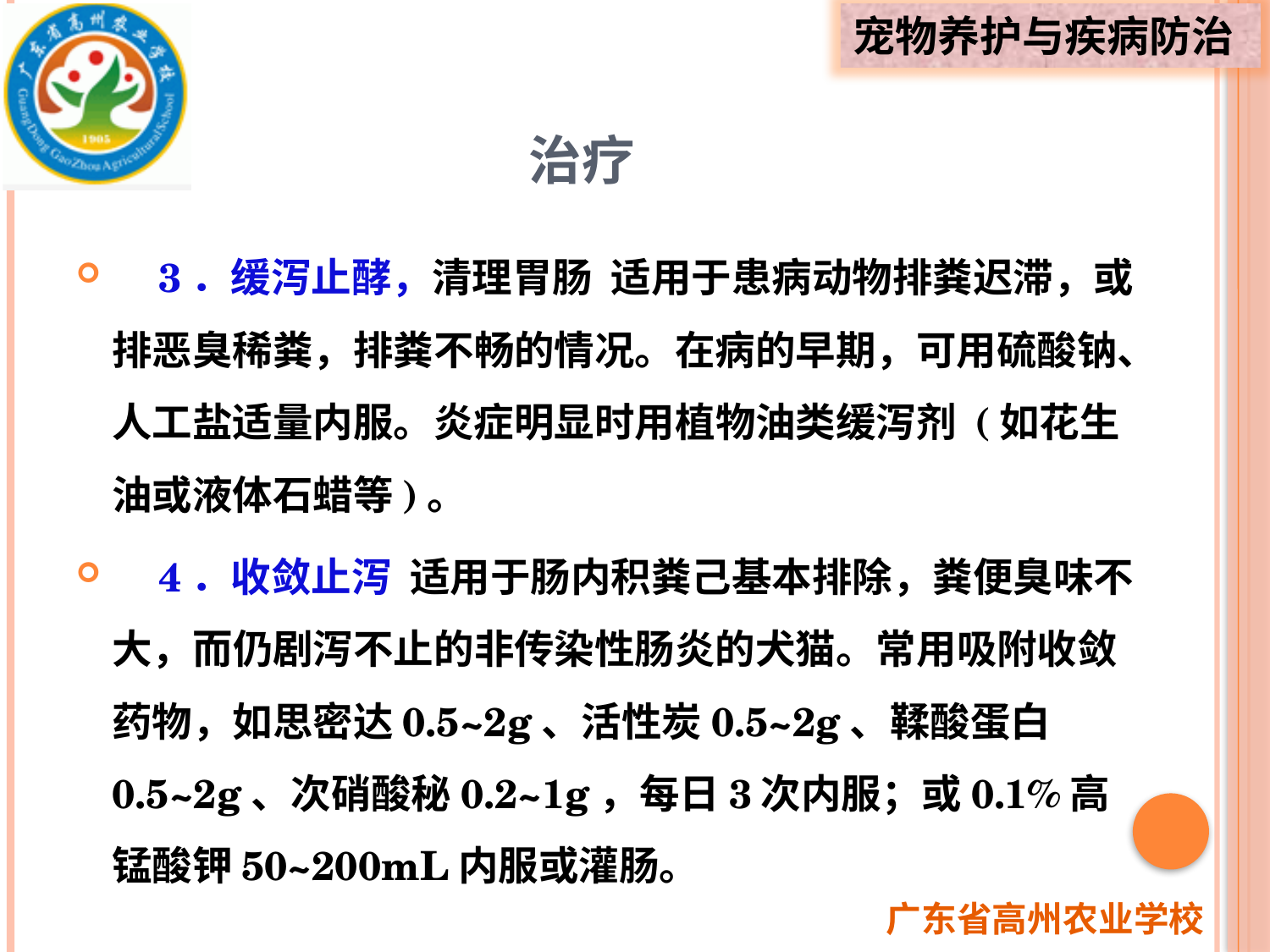

# 治疗
    3．缓泻止酵，清理胃肠  适用于患病动物排粪迟滞，或排恶臭稀粪，排粪不畅的情况。在病的早期，可用硫酸钠、人工盐适量内服。炎症明显时用植物油类缓泻剂 (如花生油或液体石蜡等)。
    4．收敛止泻  适用于肠内积粪己基本排除，粪便臭味不大，而仍剧泻不止的非传染性肠炎的犬猫。常用吸附收敛药物，如思密达0.5~2g、活性炭0.5~2g、鞣酸蛋白0.5~2g、次硝酸秘0.2~1g，每日3次内服；或0.1%高锰酸钾50~200mL内服或灌肠。